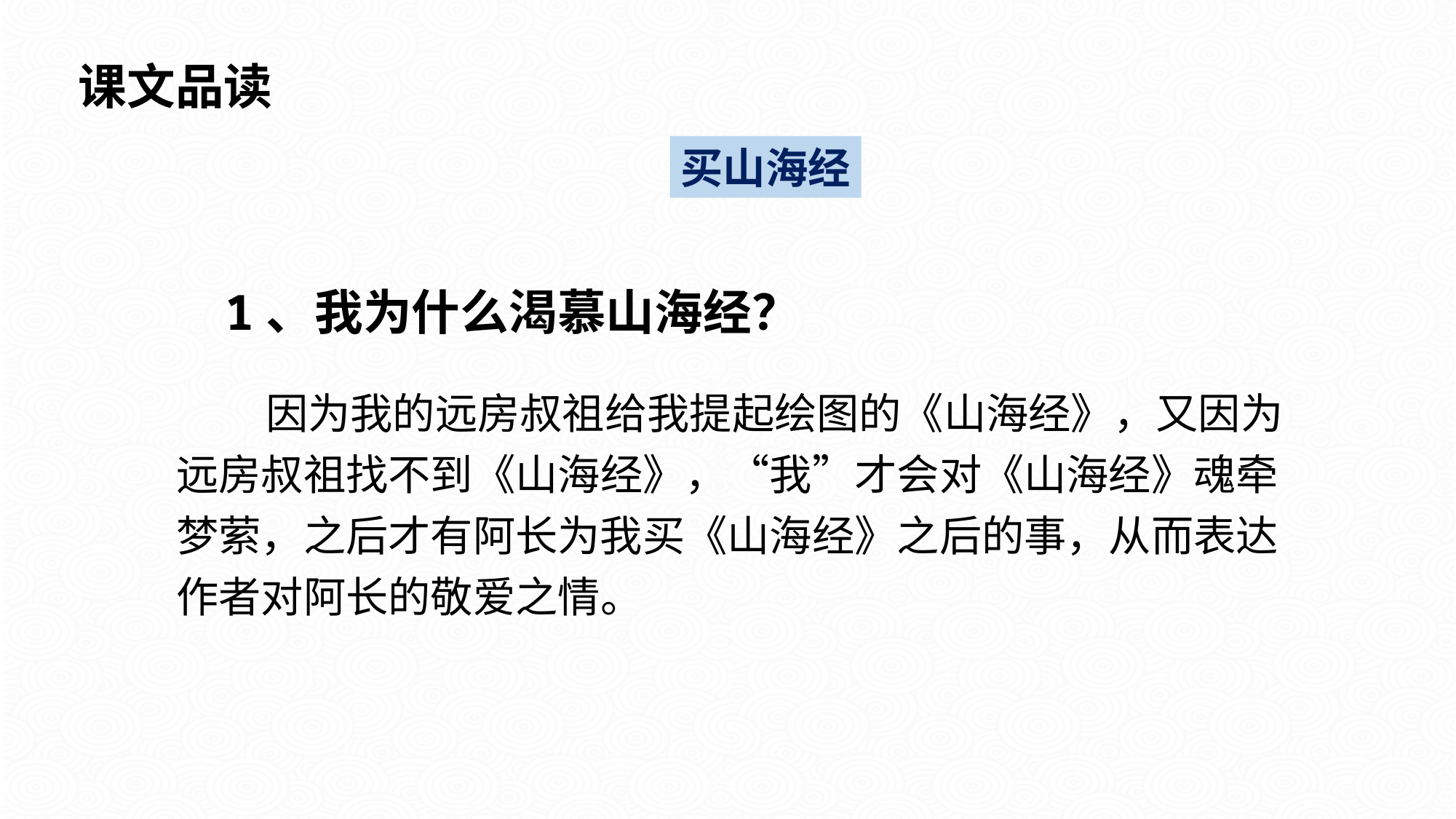

课文品读
买山海经
1、我为什么渴慕山海经？
         因为我的远房叔祖给我提起绘图的《山海经》，又因为远房叔祖找不到《山海经》，“我”才会对《山海经》魂牵梦萦，之后才有阿长为我买《山海经》之后的事，从而表达作者对阿长的敬爱之情。